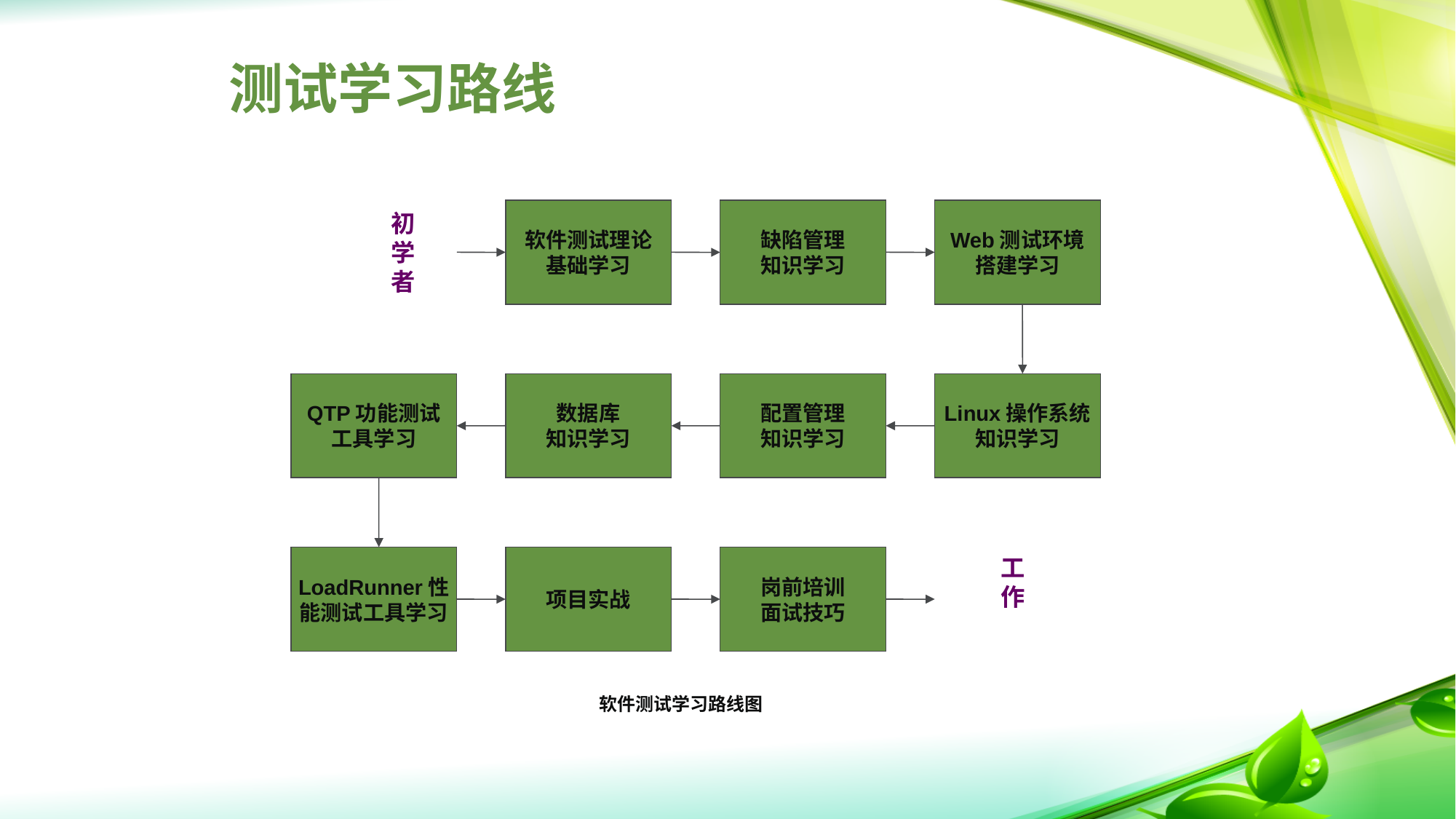

测试学习路线

软件测试理论
基础学习
缺陷管理
知识学习
Web测试环境
搭建学习
初
学
者

QTP功能测试
工具学习
数据库
知识学习
配置管理
知识学习
Linux操作系统
知识学习

工
作
LoadRunner性
能测试工具学习
项目实战
岗前培训
面试技巧

软件测试学习路线图